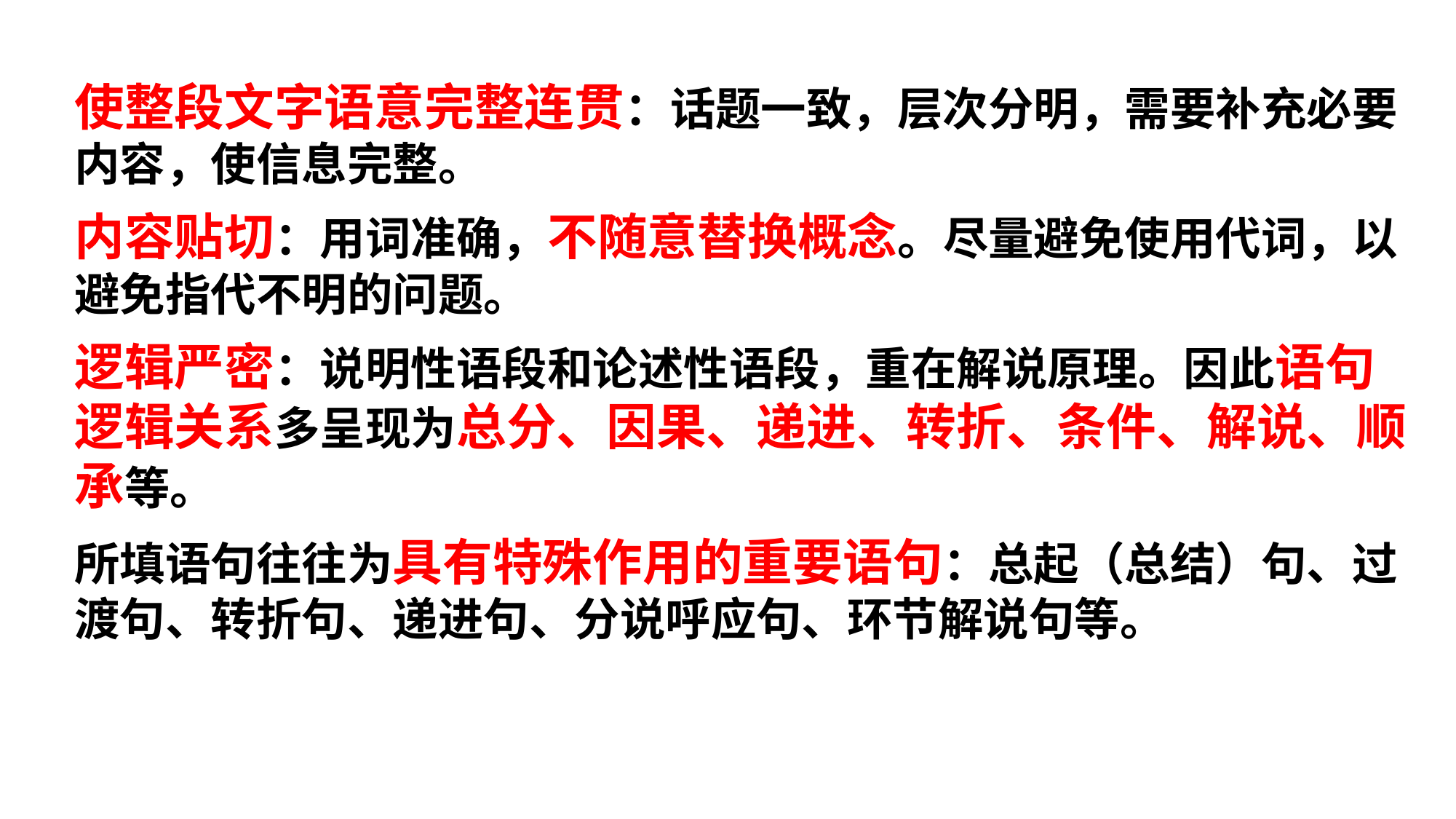

使整段文字语意完整连贯：话题一致，层次分明，需要补充必要内容，使信息完整。
内容贴切：用词准确，不随意替换概念。尽量避免使用代词，以避免指代不明的问题。
逻辑严密：说明性语段和论述性语段，重在解说原理。因此语句逻辑关系多呈现为总分、因果、递进、转折、条件、解说、顺承等。
所填语句往往为具有特殊作用的重要语句：总起（总结）句、过渡句、转折句、递进句、分说呼应句、环节解说句等。